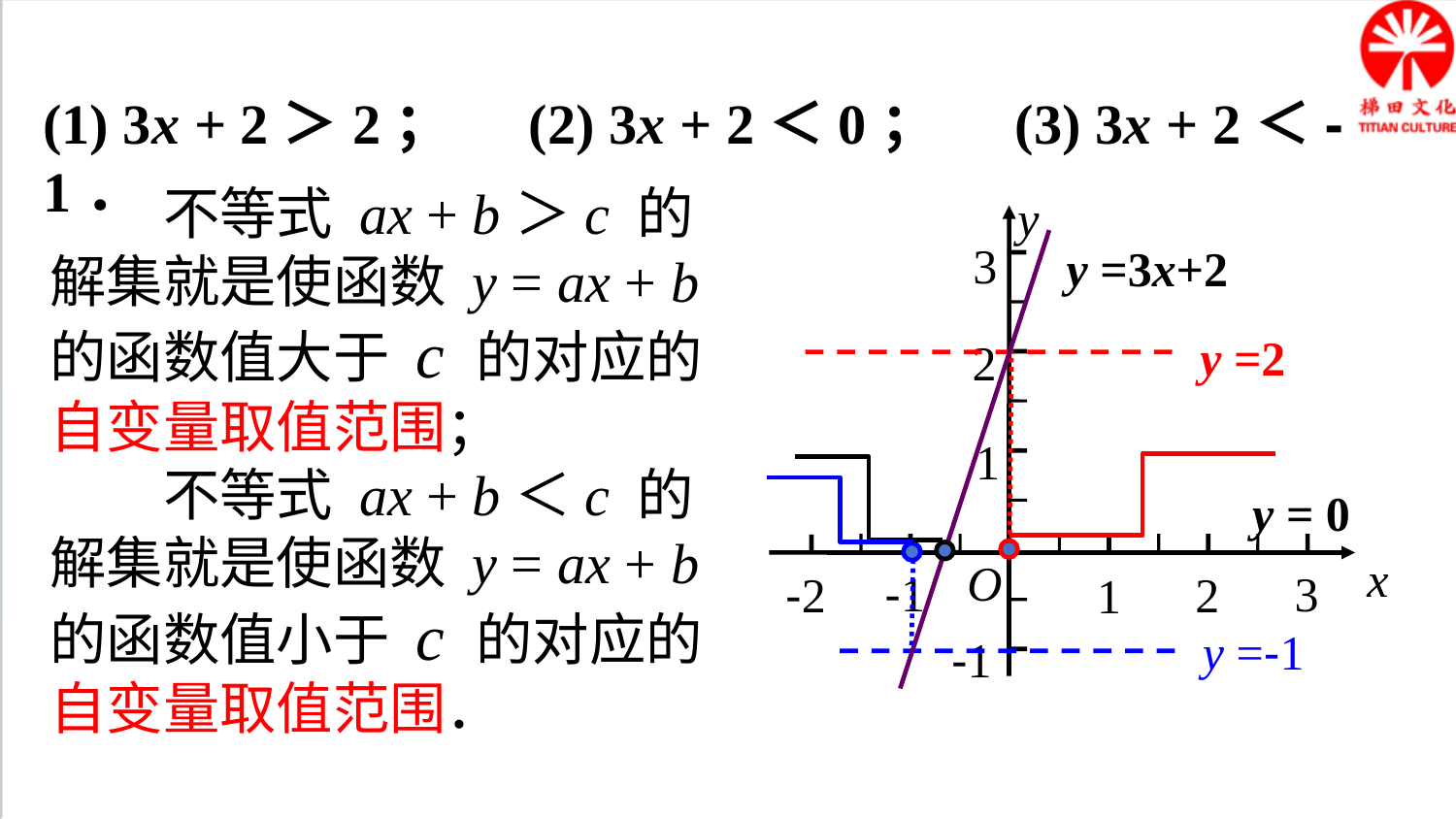

(1) 3x + 2＞2；     (2) 3x + 2＜0；     (3) 3x + 2＜-1．
y
3

2

1

x
O

-1

3
-2
2
1

-1

　　不等式 ax + b＞c 的解集就是使函数 y = ax + b 的函数值大于 c 的对应的自变量取值范围；
　　不等式 ax + b＜c 的解集就是使函数 y = ax + b 的函数值小于 c 的对应的自变量取值范围．
y =3x+2
y =2

y = 0

y =-1